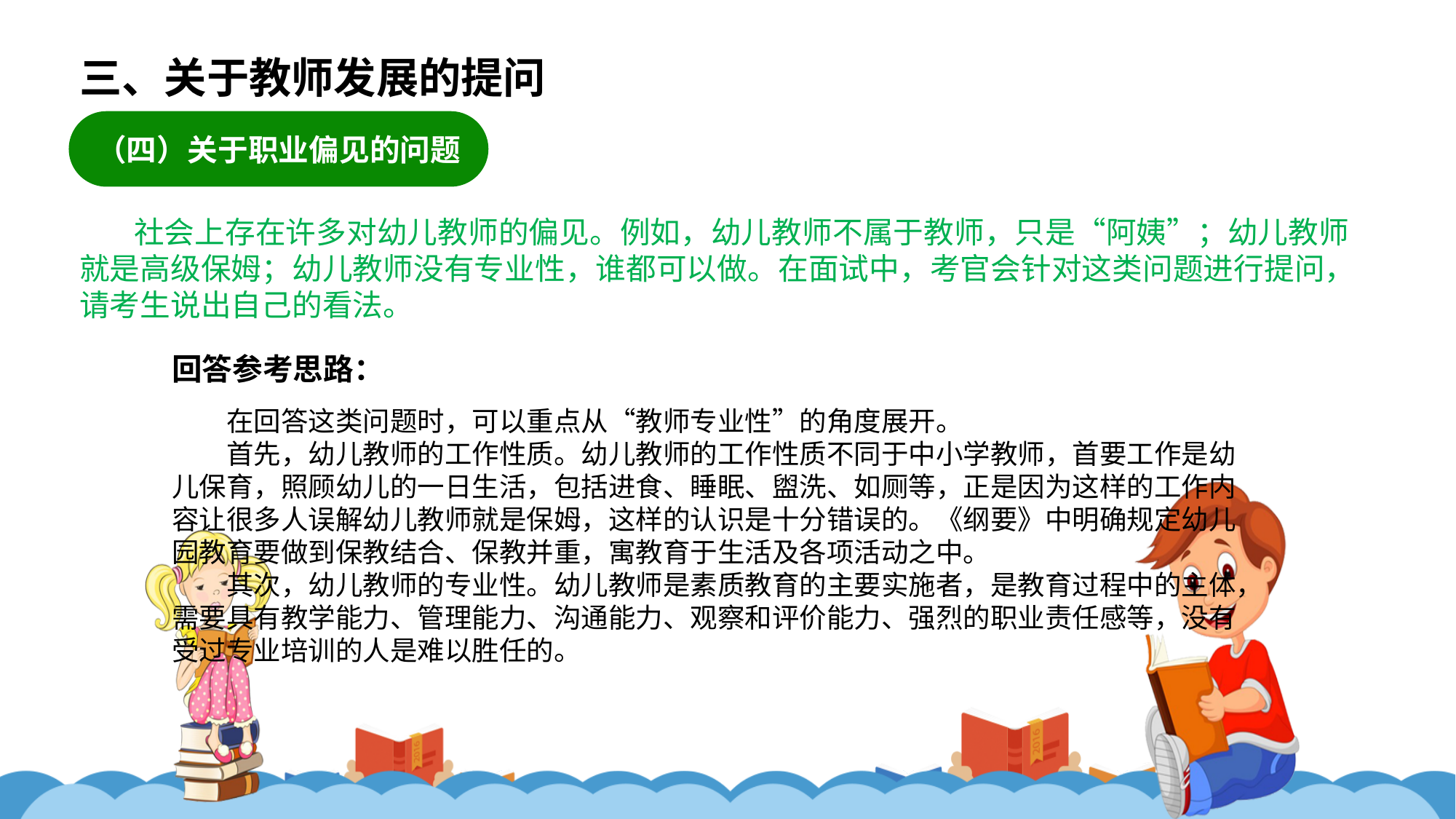

三、关于教师发展的提问
（四）关于职业偏见的问题
社会上存在许多对幼儿教师的偏见。例如，幼儿教师不属于教师，只是“阿姨”；幼儿教师就是高级保姆；幼儿教师没有专业性，谁都可以做。在面试中，考官会针对这类问题进行提问，请考生说出自己的看法。
回答参考思路：
在回答这类问题时，可以重点从“教师专业性”的角度展开。
首先，幼儿教师的工作性质。幼儿教师的工作性质不同于中小学教师，首要工作是幼儿保育，照顾幼儿的一日生活，包括进食、睡眠、盥洗、如厕等，正是因为这样的工作内容让很多人误解幼儿教师就是保姆，这样的认识是十分错误的。《纲要》中明确规定幼儿园教育要做到保教结合、保教并重，寓教育于生活及各项活动之中。
其次，幼儿教师的专业性。幼儿教师是素质教育的主要实施者，是教育过程中的主体，需要具有教学能力、管理能力、沟通能力、观察和评价能力、强烈的职业责任感等，没有受过专业培训的人是难以胜任的。